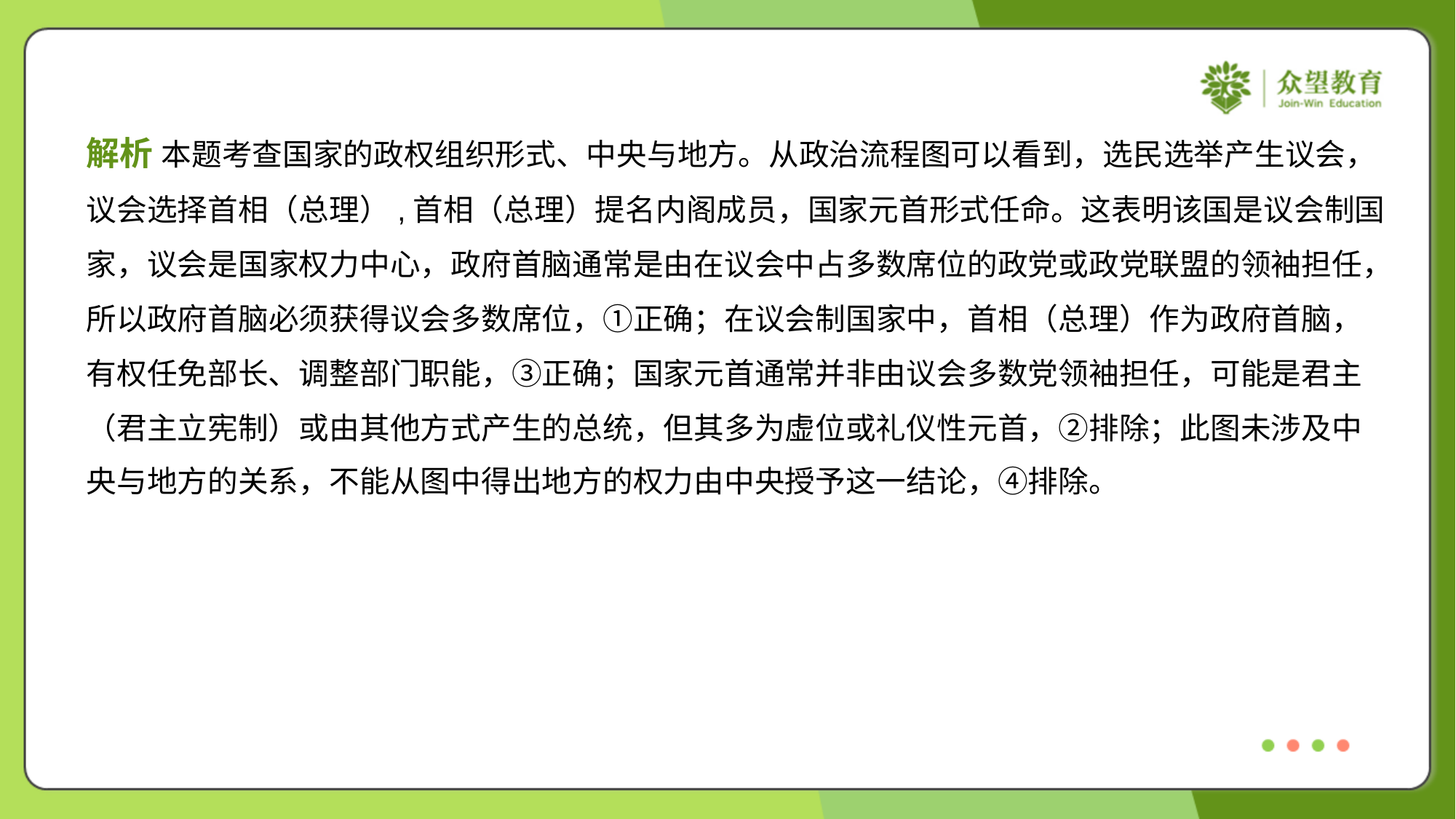

解析 本题考查国家的政权组织形式、中央与地方。从政治流程图可以看到，选民选举产生议会，
议会选择首相（总理）,首相（总理）提名内阁成员，国家元首形式任命。这表明该国是议会制国
家，议会是国家权力中心，政府首脑通常是由在议会中占多数席位的政党或政党联盟的领袖担任，
所以政府首脑必须获得议会多数席位，①正确；在议会制国家中，首相（总理）作为政府首脑，
有权任免部长、调整部门职能，③正确；国家元首通常并非由议会多数党领袖担任，可能是君主
（君主立宪制）或由其他方式产生的总统，但其多为虚位或礼仪性元首，②排除；此图未涉及中
央与地方的关系，不能从图中得出地方的权力由中央授予这一结论，④排除。